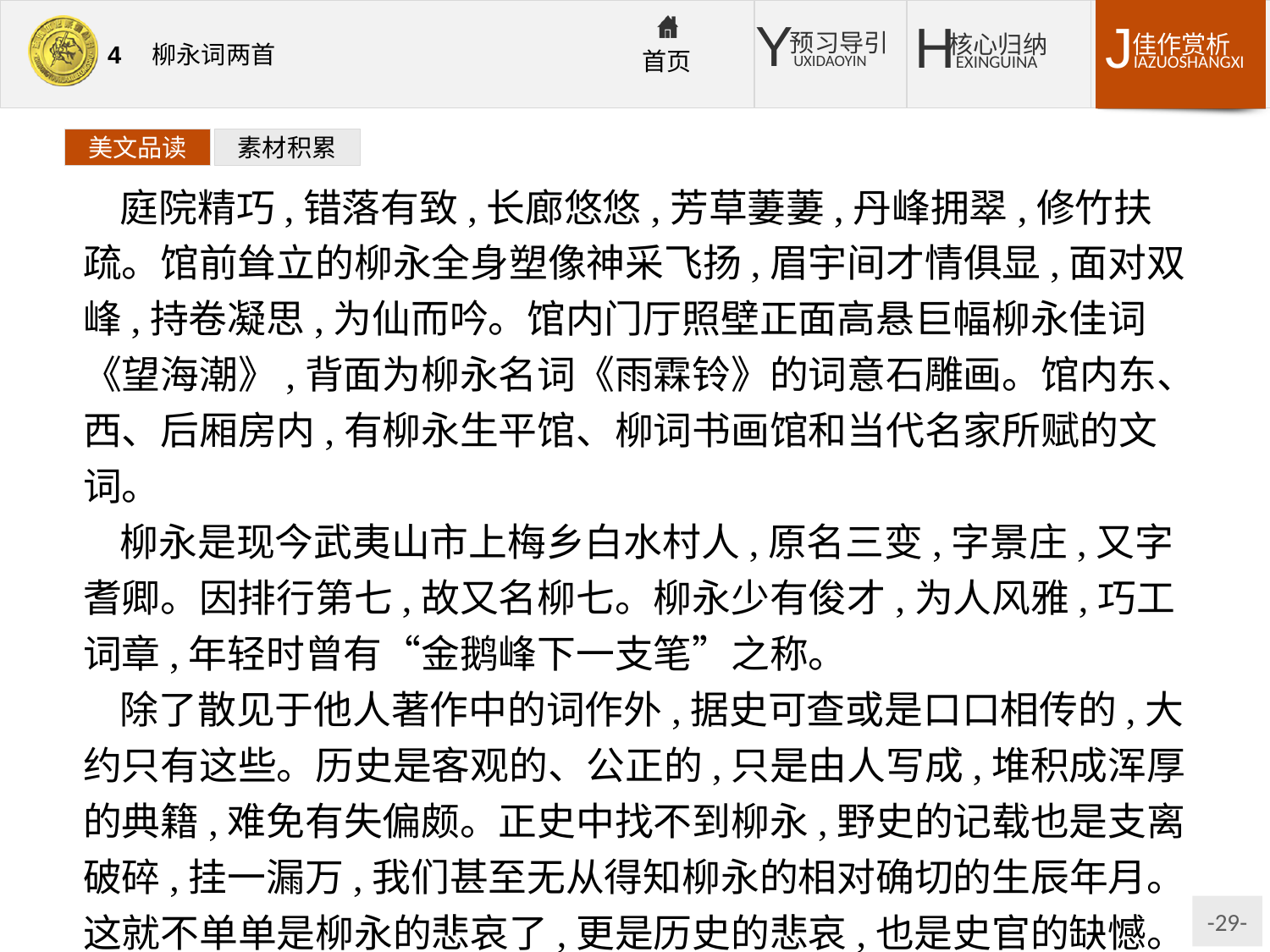

美文品读
素材积累
庭院精巧,错落有致,长廊悠悠,芳草萋萋,丹峰拥翠,修竹扶疏。馆前耸立的柳永全身塑像神采飞扬,眉宇间才情俱显,面对双峰,持卷凝思,为仙而吟。馆内门厅照壁正面高悬巨幅柳永佳词《望海潮》,背面为柳永名词《雨霖铃》的词意石雕画。馆内东、西、后厢房内,有柳永生平馆、柳词书画馆和当代名家所赋的文词。
柳永是现今武夷山市上梅乡白水村人,原名三变,字景庄,又字耆卿。因排行第七,故又名柳七。柳永少有俊才,为人风雅,巧工词章,年轻时曾有“金鹅峰下一支笔”之称。
除了散见于他人著作中的词作外,据史可查或是口口相传的,大约只有这些。历史是客观的、公正的,只是由人写成,堆积成浑厚的典籍,难免有失偏颇。正史中找不到柳永,野史的记载也是支离破碎,挂一漏万,我们甚至无从得知柳永的相对确切的生辰年月。这就不单单是柳永的悲哀了,更是历史的悲哀,也是史官的缺憾。